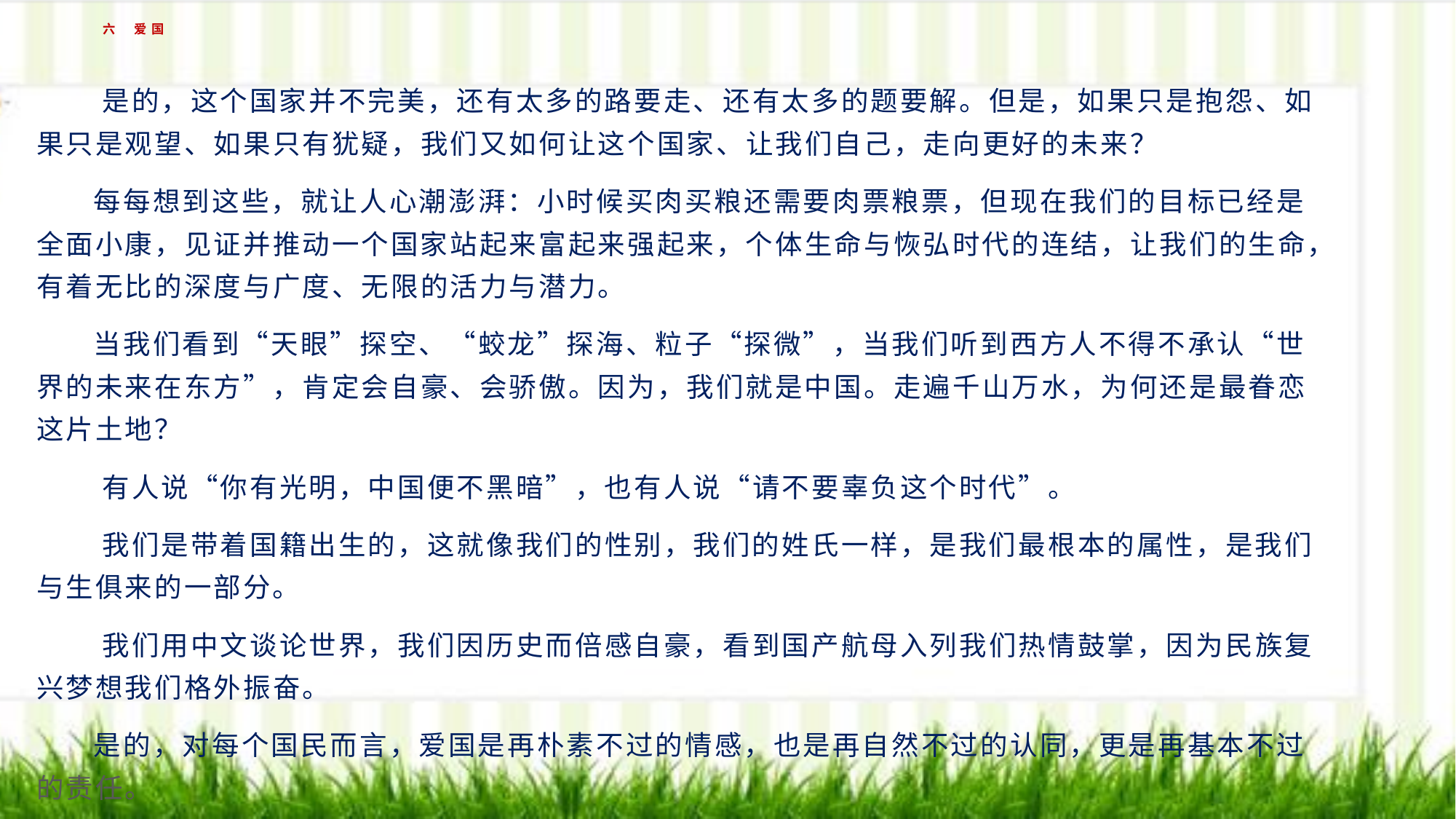

# 六  爱国
       是的，这个国家并不完美，还有太多的路要走、还有太多的题要解。但是，如果只是抱怨、如果只是观望、如果只有犹疑，我们又如何让这个国家、让我们自己，走向更好的未来？
      每每想到这些，就让人心潮澎湃：小时候买肉买粮还需要肉票粮票，但现在我们的目标已经是全面小康，见证并推动一个国家站起来富起来强起来，个体生命与恢弘时代的连结，让我们的生命，有着无比的深度与广度、无限的活力与潜力。
      当我们看到“天眼”探空、“蛟龙”探海、粒子“探微”，当我们听到西方人不得不承认“世界的未来在东方”，肯定会自豪、会骄傲。因为，我们就是中国。走遍千山万水，为何还是最眷恋这片土地？
       有人说“你有光明，中国便不黑暗”，也有人说“请不要辜负这个时代”。
       我们是带着国籍出生的，这就像我们的性别，我们的姓氏一样，是我们最根本的属性，是我们与生俱来的一部分。
       我们用中文谈论世界，我们因历史而倍感自豪，看到国产航母入列我们热情鼓掌，因为民族复兴梦想我们格外振奋。
      是的，对每个国民而言，爱国是再朴素不过的情感，也是再自然不过的认同，更是再基本不过的责任。
      不同的年代有不同爱国的方式，但爱国的共同底色从未改变，那就是对这片土地的眷恋。
      也许被大城市的高房价压得喘不过气，我们也会抱怨这个时代对年轻人太不友好；也许在网络上看到太多的负能量和“毒鸡汤”，我们也会在酒后微醺中重回当年的愤世嫉俗；也许迎接新的一天的不是朝阳而是雾霾，我们也会对着天气觉得心情沮丧。